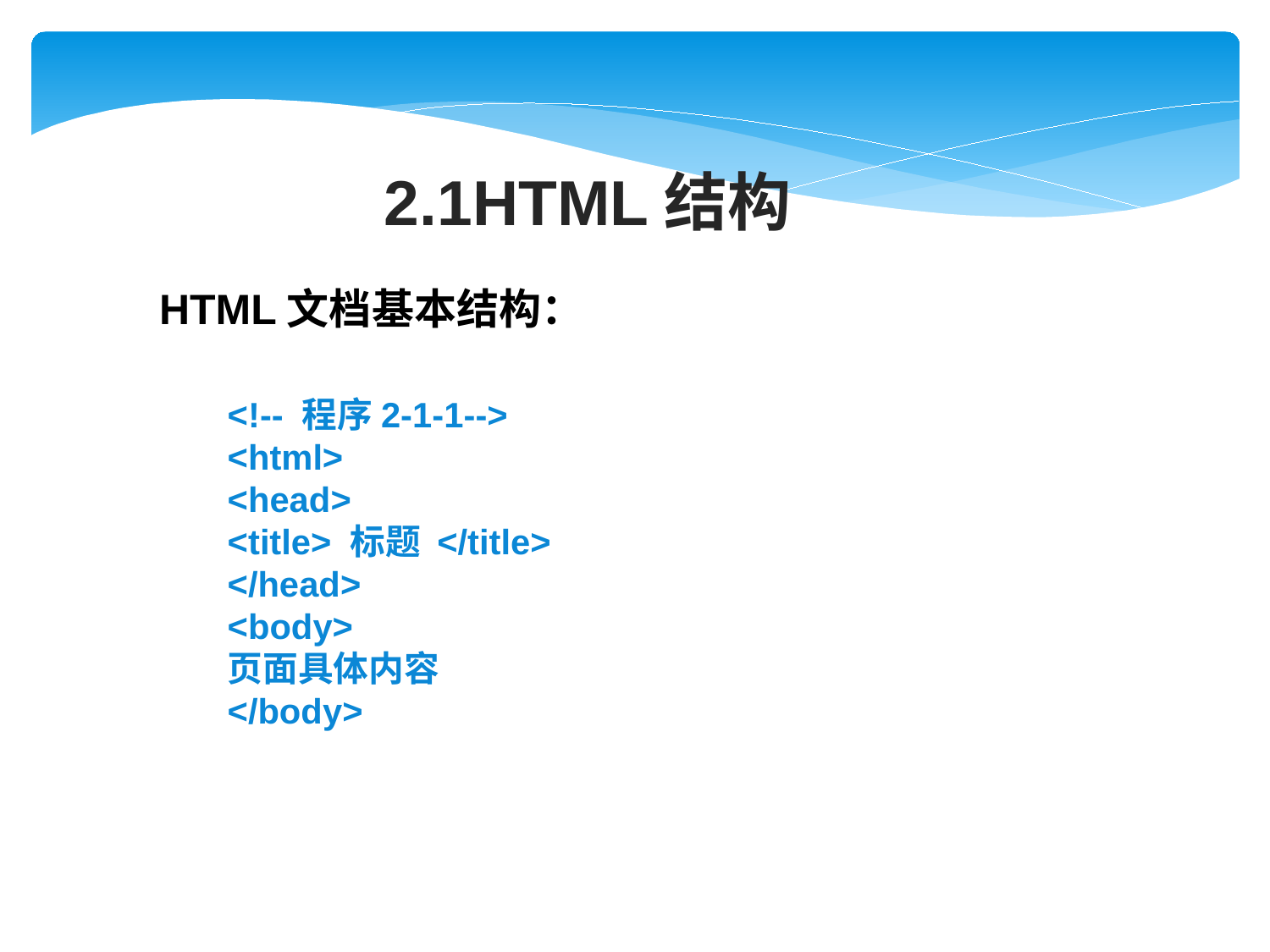

2.1HTML结构
HTML文档基本结构：
<!-- 程序2-1-1-->
<html>
<head>
<title> 标题 </title>
</head>
<body>
页面具体内容
</body>